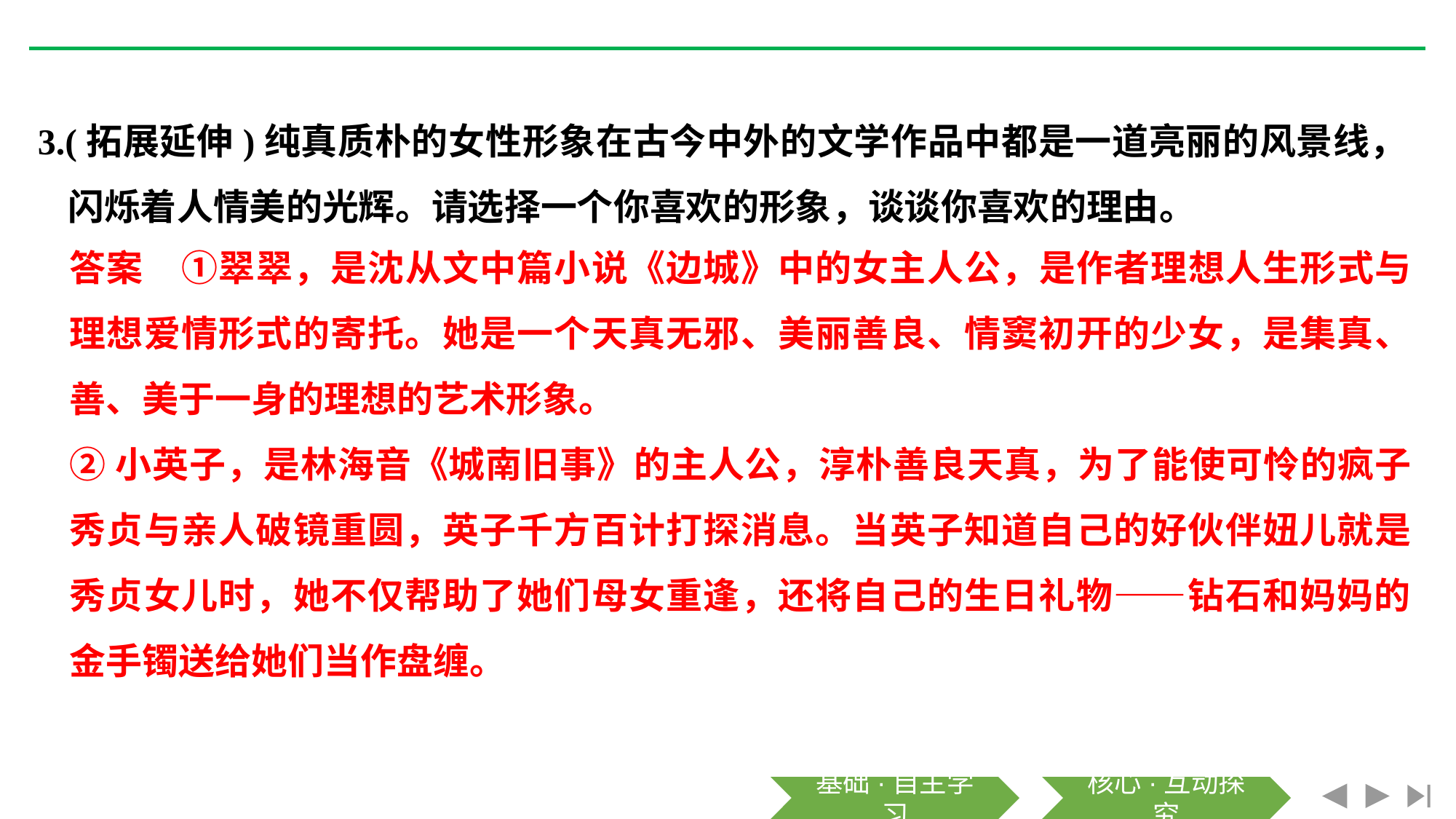

3.(拓展延伸)纯真质朴的女性形象在古今中外的文学作品中都是一道亮丽的风景线，闪烁着人情美的光辉。请选择一个你喜欢的形象，谈谈你喜欢的理由。
答案　①翠翠，是沈从文中篇小说《边城》中的女主人公，是作者理想人生形式与理想爱情形式的寄托。她是一个天真无邪、美丽善良、情窦初开的少女，是集真、善、美于一身的理想的艺术形象。
②小英子，是林海音《城南旧事》的主人公，淳朴善良天真，为了能使可怜的疯子秀贞与亲人破镜重圆，英子千方百计打探消息。当英子知道自己的好伙伴妞儿就是秀贞女儿时，她不仅帮助了她们母女重逢，还将自己的生日礼物——钻石和妈妈的金手镯送给她们当作盘缠。